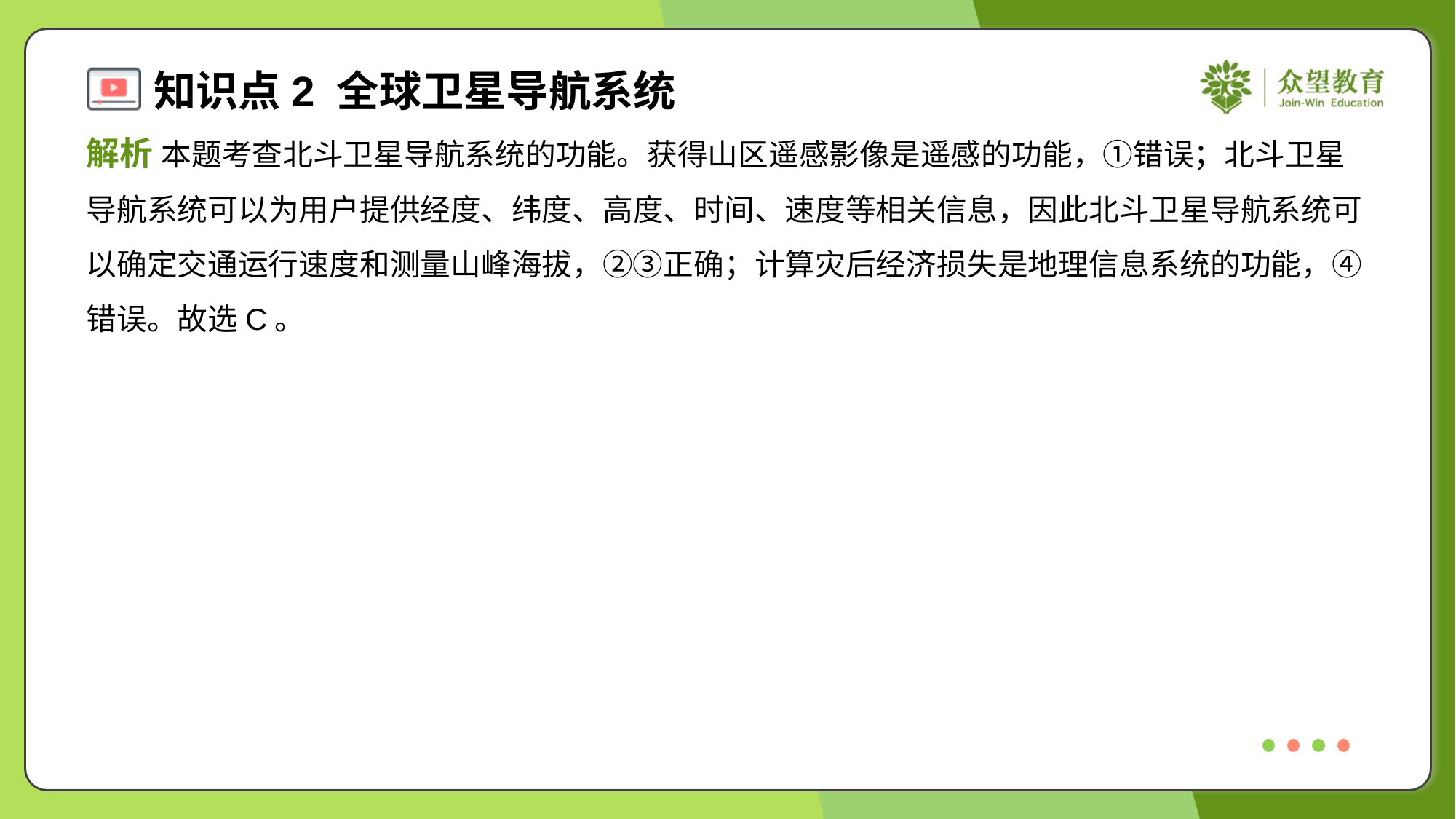

解析 本题考查北斗卫星导航系统的功能。获得山区遥感影像是遥感的功能，①错误；北斗卫星
导航系统可以为用户提供经度、纬度、高度、时间、速度等相关信息，因此北斗卫星导航系统可
以确定交通运行速度和测量山峰海拔，②③正确；计算灾后经济损失是地理信息系统的功能，④
错误。故选C。